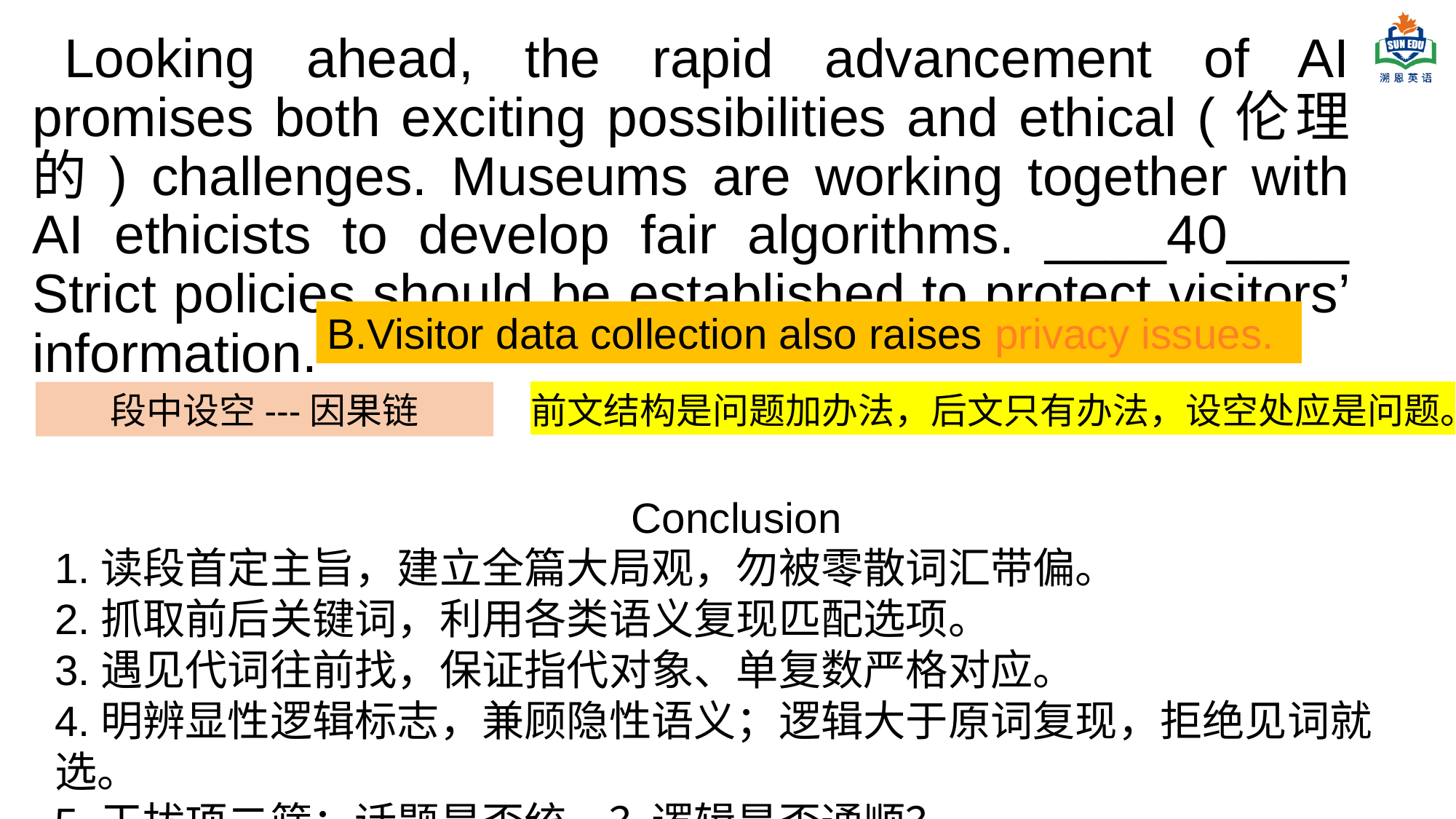

Looking ahead, the rapid advancement of AI promises both exciting possibilities and ethical (伦理的) challenges. Museums are working together with AI ethicists to develop fair algorithms. ____40____ Strict policies should be established to protect visitors’ information.
B.Visitor data collection also raises privacy issues.
段中设空---因果链
前文结构是问题加办法，后文只有办法，设空处应是问题。
Conclusion
1.读段首定主旨，建立全篇大局观，勿被零散词汇带偏。
2.抓取前后关键词，利用各类语义复现匹配选项。
3.遇见代词往前找，保证指代对象、单复数严格对应。
4.明辨显性逻辑标志，兼顾隐性语义；逻辑大于原词复现，拒绝见词就选。
5.干扰项二筛：话题是否统一？逻辑是否通顺？